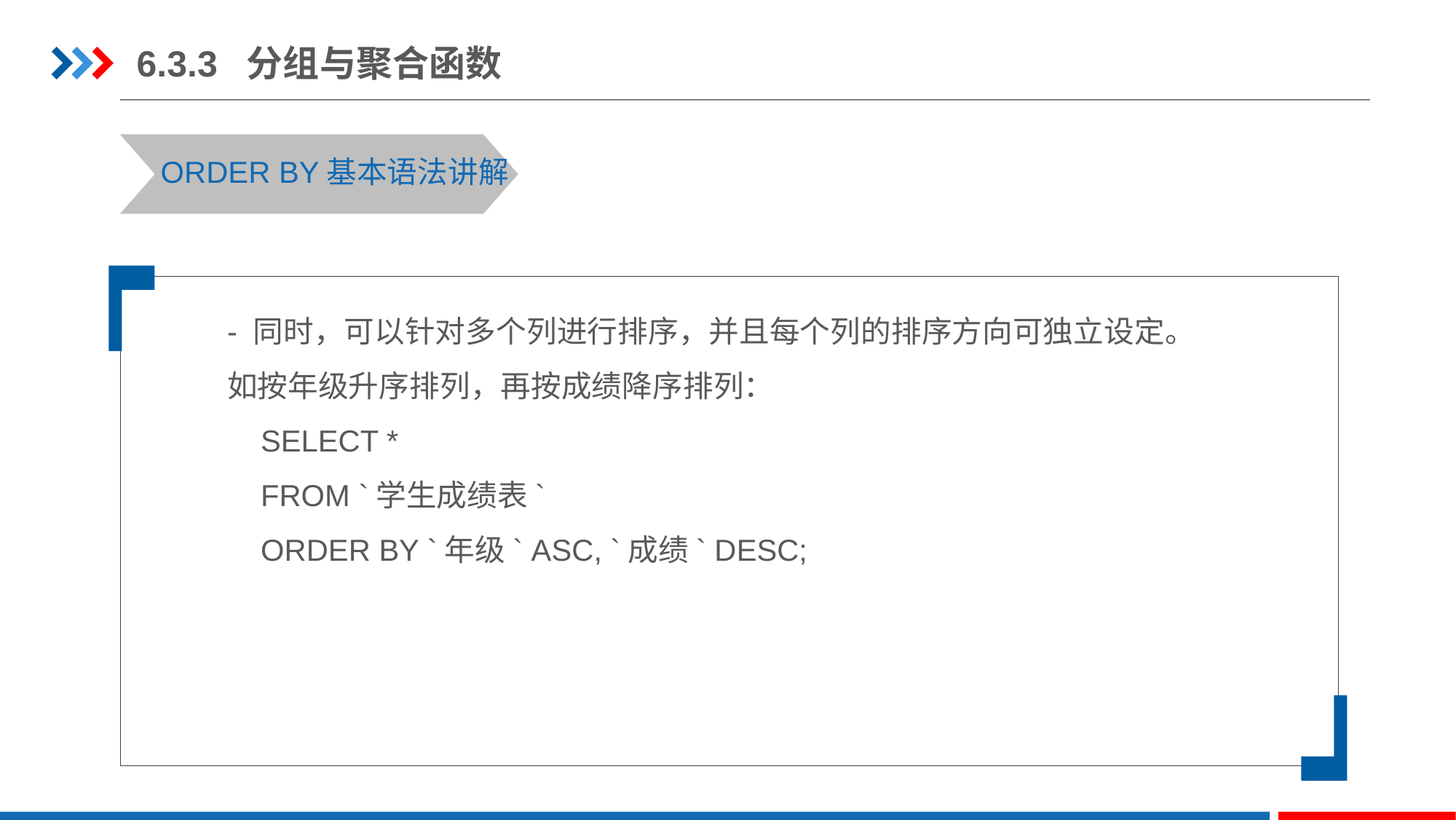

6.3.3  分组与聚合函数

ORDER BY基本语法讲解

- 同时，可以针对多个列进行排序，并且每个列的排序方向可独立设定。
如按年级升序排列，再按成绩降序排列：
    SELECT *
    FROM `学生成绩表`
    ORDER BY `年级` ASC, `成绩` DESC;